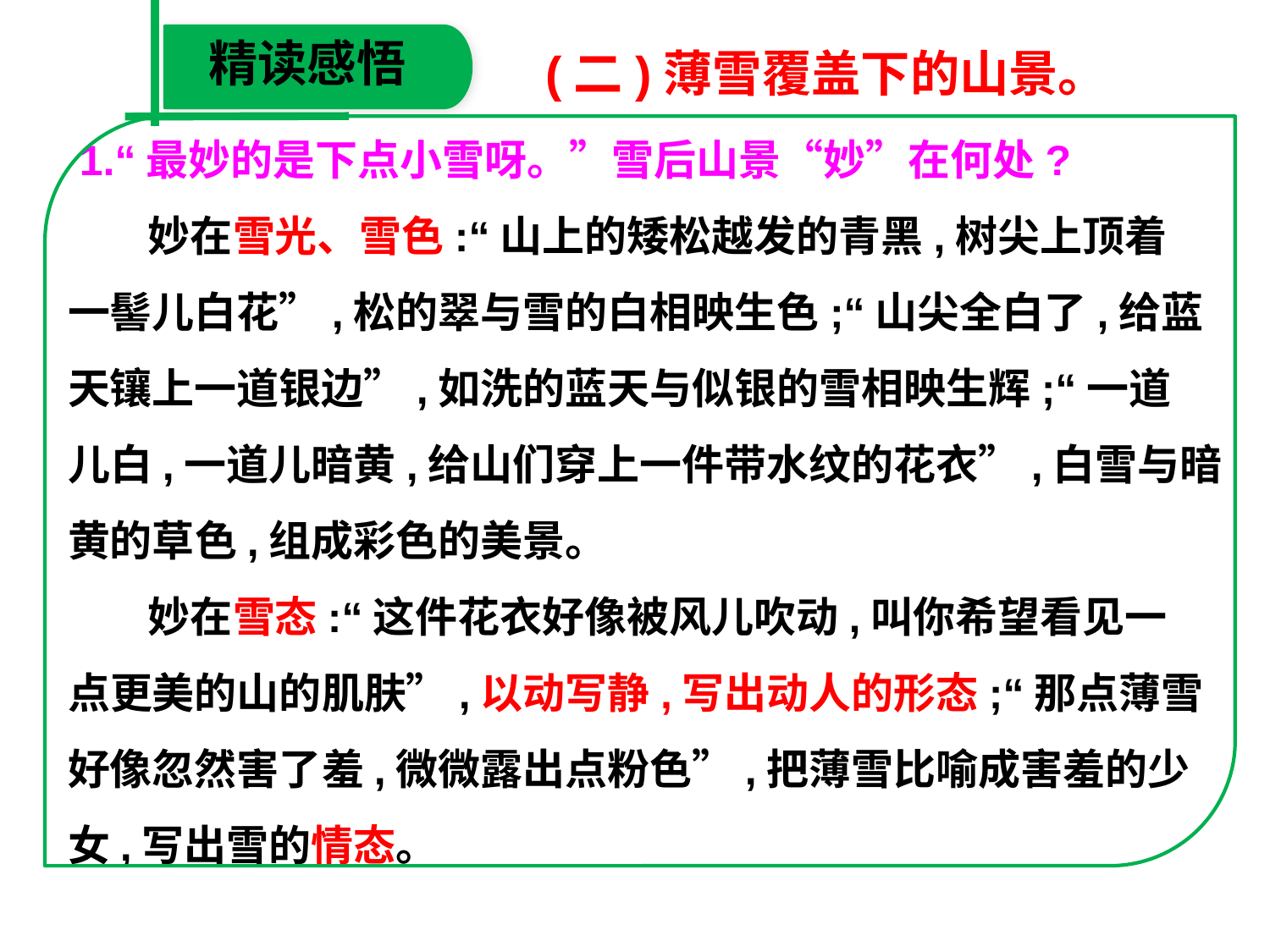

精读感悟
(二)薄雪覆盖下的山景。

 1.“最妙的是下点小雪呀。”雪后山景“妙”在何处?
　    妙在雪光、雪色:“山上的矮松越发的青黑,树尖上顶着
一髻儿白花”,松的翠与雪的白相映生色;“山尖全白了,给蓝
天镶上一道银边”,如洗的蓝天与似银的雪相映生辉;“一道
儿白,一道儿暗黄,给山们穿上一件带水纹的花衣”,白雪与暗
黄的草色,组成彩色的美景。
　    妙在雪态:“这件花衣好像被风儿吹动,叫你希望看见一
点更美的山的肌肤”,以动写静,写出动人的形态;“那点薄雪
好像忽然害了羞,微微露出点粉色”,把薄雪比喻成害羞的少
女,写出雪的情态。